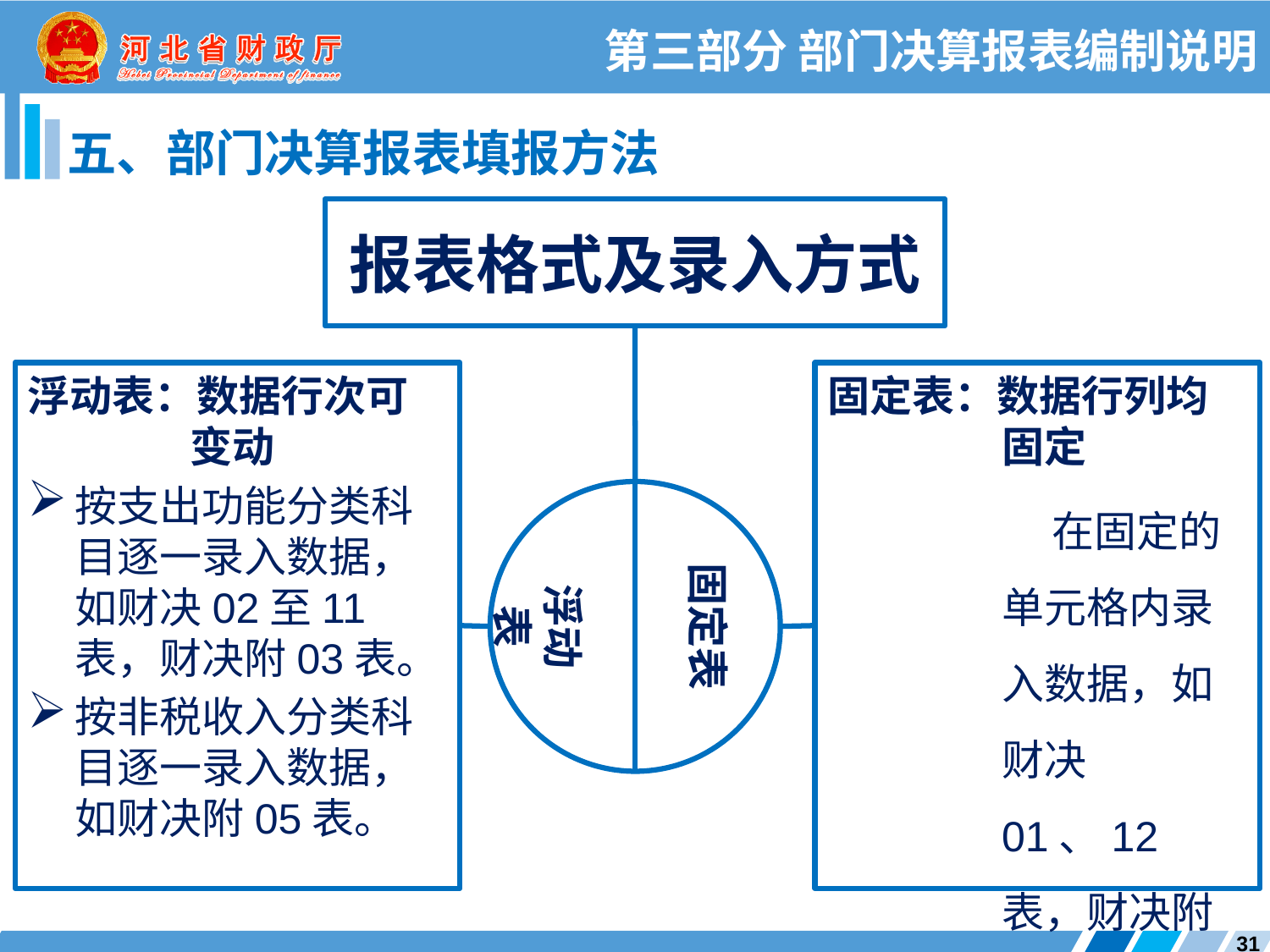

第三部分 部门决算报表编制说明
五、部门决算报表填报方法
报表格式及录入方式
浮动表：数据行次可变动
按支出功能分类科目逐一录入数据，如财决02至11表，财决附03表。
按非税收入分类科目逐一录入数据，如财决附05表。
固定表：数据行列均固定
在固定的单元格内录入数据，如财决01、12表，财决附01、02、04表等。

固定表
浮动表
31